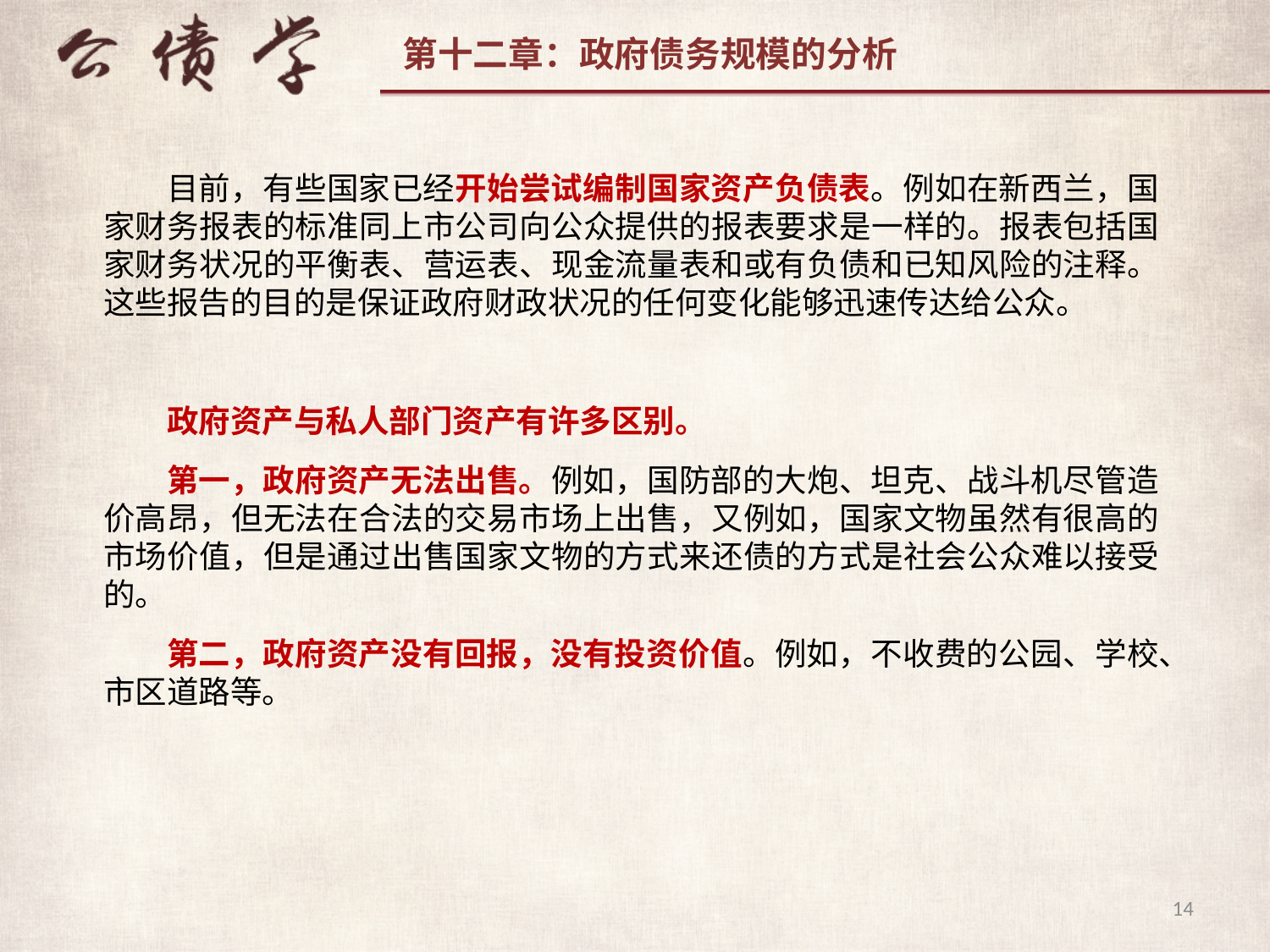

目前，有些国家已经开始尝试编制国家资产负债表。例如在新西兰，国家财务报表的标准同上市公司向公众提供的报表要求是一样的。报表包括国家财务状况的平衡表、营运表、现金流量表和或有负债和已知风险的注释。这些报告的目的是保证政府财政状况的任何变化能够迅速传达给公众。

政府资产与私人部门资产有许多区别。
第一，政府资产无法出售。例如，国防部的大炮、坦克、战斗机尽管造价高昂，但无法在合法的交易市场上出售，又例如，国家文物虽然有很高的市场价值，但是通过出售国家文物的方式来还债的方式是社会公众难以接受的。
第二，政府资产没有回报，没有投资价值。例如，不收费的公园、学校、市区道路等。
14